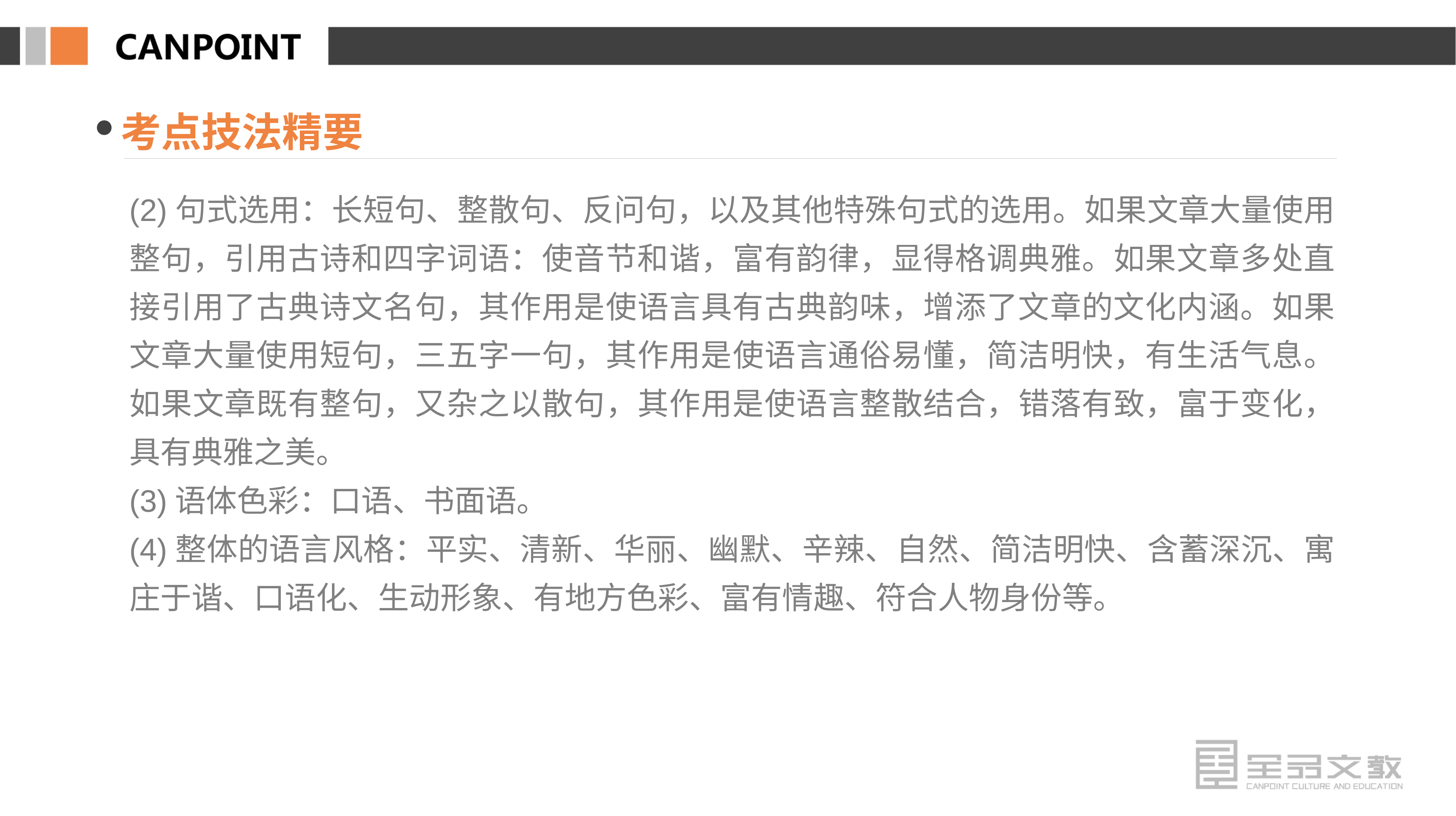

考点技法精要

(2)句式选用：长短句、整散句、反问句，以及其他特殊句式的选用。如果文章大量使用整句，引用古诗和四字词语：使音节和谐，富有韵律，显得格调典雅。如果文章多处直接引用了古典诗文名句，其作用是使语言具有古典韵味，增添了文章的文化内涵。如果文章大量使用短句，三五字一句，其作用是使语言通俗易懂，简洁明快，有生活气息。如果文章既有整句，又杂之以散句，其作用是使语言整散结合，错落有致，富于变化，具有典雅之美。
(3)语体色彩：口语、书面语。
(4)整体的语言风格：平实、清新、华丽、幽默、辛辣、自然、简洁明快、含蓄深沉、寓庄于谐、口语化、生动形象、有地方色彩、富有情趣、符合人物身份等。